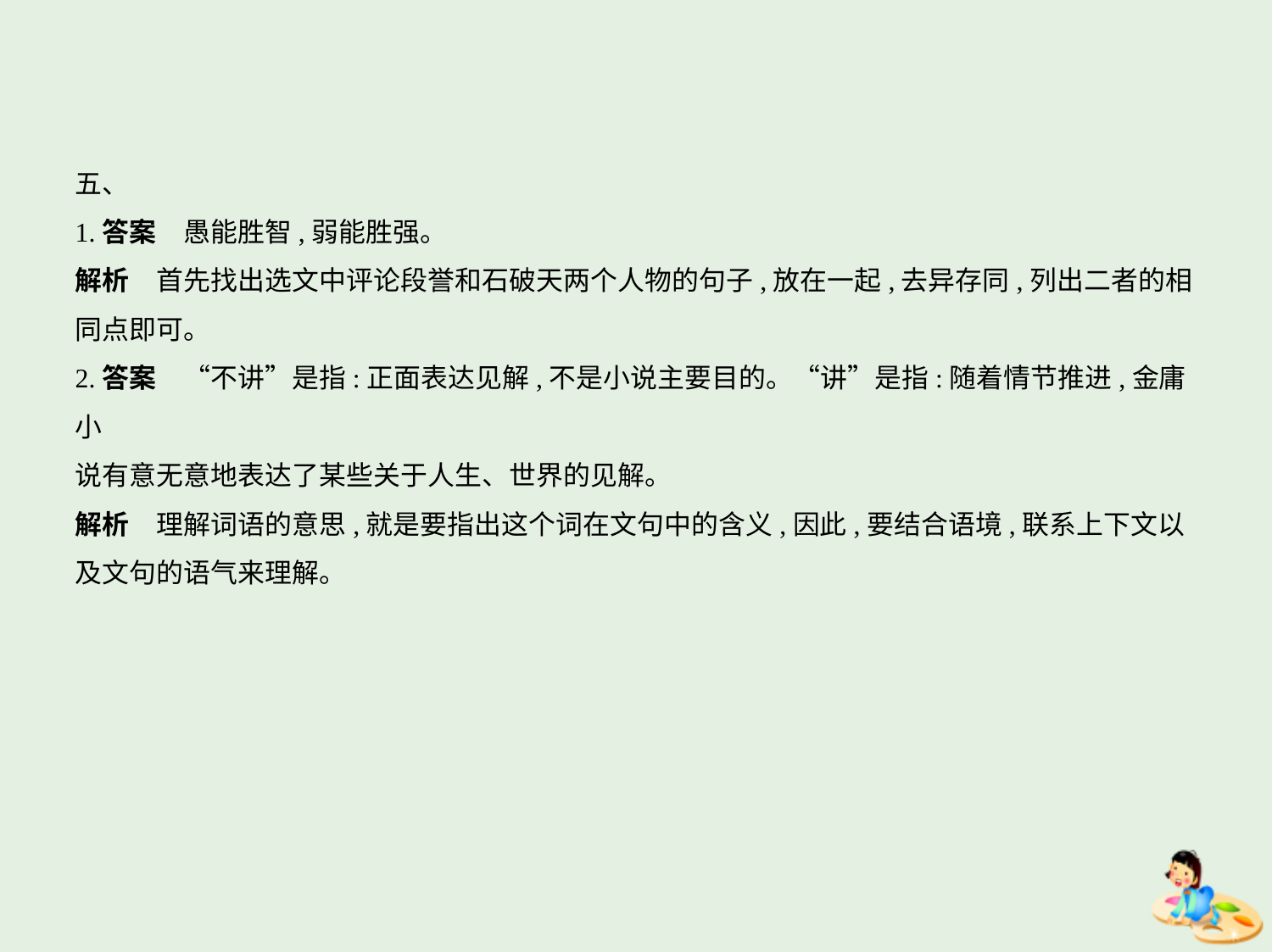

五、
1.答案　愚能胜智,弱能胜强。
解析　首先找出选文中评论段誉和石破天两个人物的句子,放在一起,去异存同,列出二者的相
同点即可。
2.答案　“不讲”是指:正面表达见解,不是小说主要目的。“讲”是指:随着情节推进,金庸小
说有意无意地表达了某些关于人生、世界的见解。
解析　理解词语的意思,就是要指出这个词在文句中的含义,因此,要结合语境,联系上下文以
及文句的语气来理解。